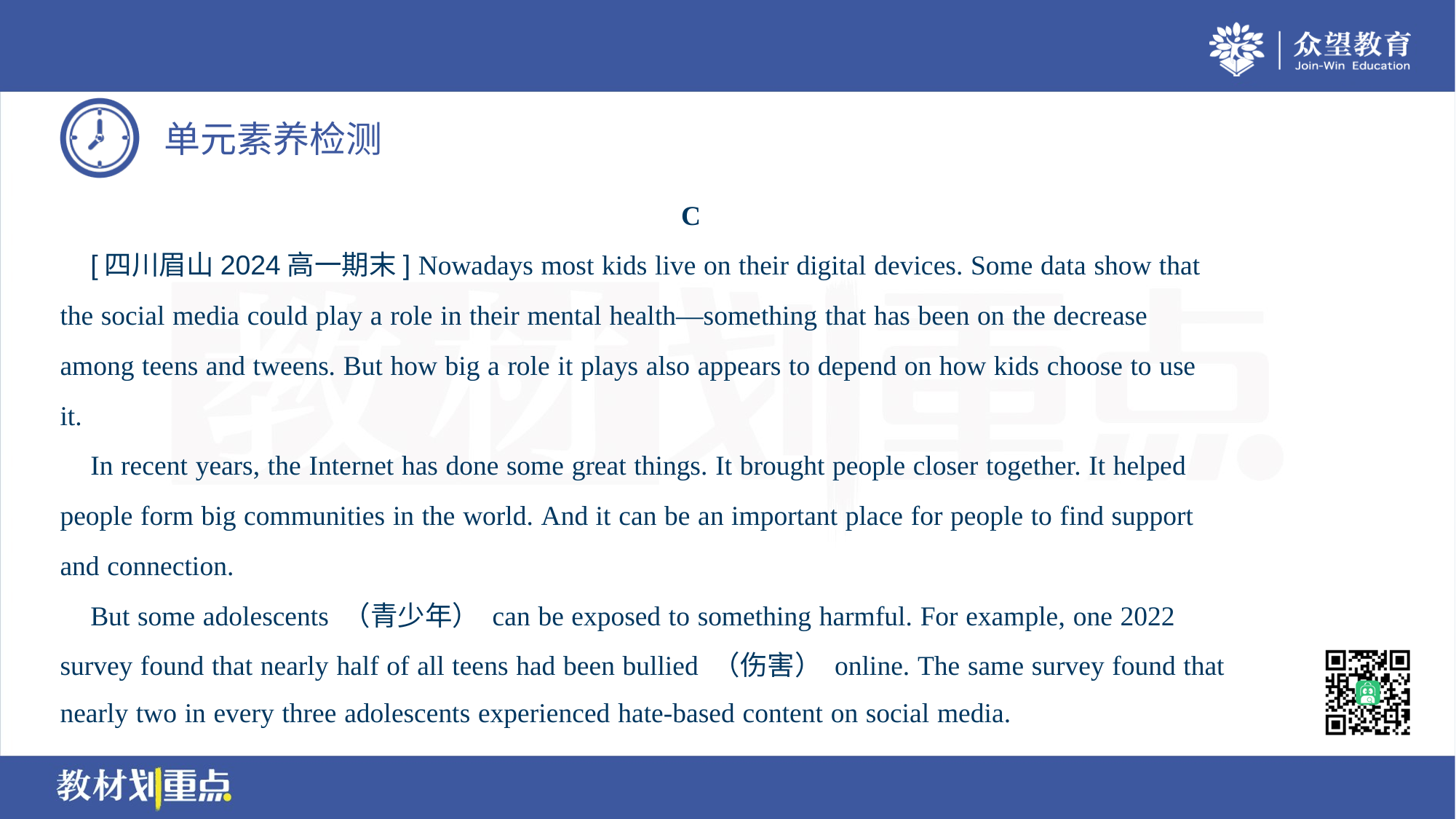

C
    [四川眉山2024高一期末] Nowadays most kids live on their digital devices. Some data show that
the social media could play a role in their mental health—something that has been on the decrease
among teens and tweens. But how big a role it plays also appears to depend on how kids choose to use
it.
    In recent years, the Internet has done some great things. It brought people closer together. It helped
people form big communities in the world. And it can be an important place for people to find support
and connection.
    But some adolescents （青少年） can be exposed to something harmful. For example, one 2022
survey found that nearly half of all teens had been bullied （伤害） online. The same survey found that
nearly two in every three adolescents experienced hate-based content on social media.